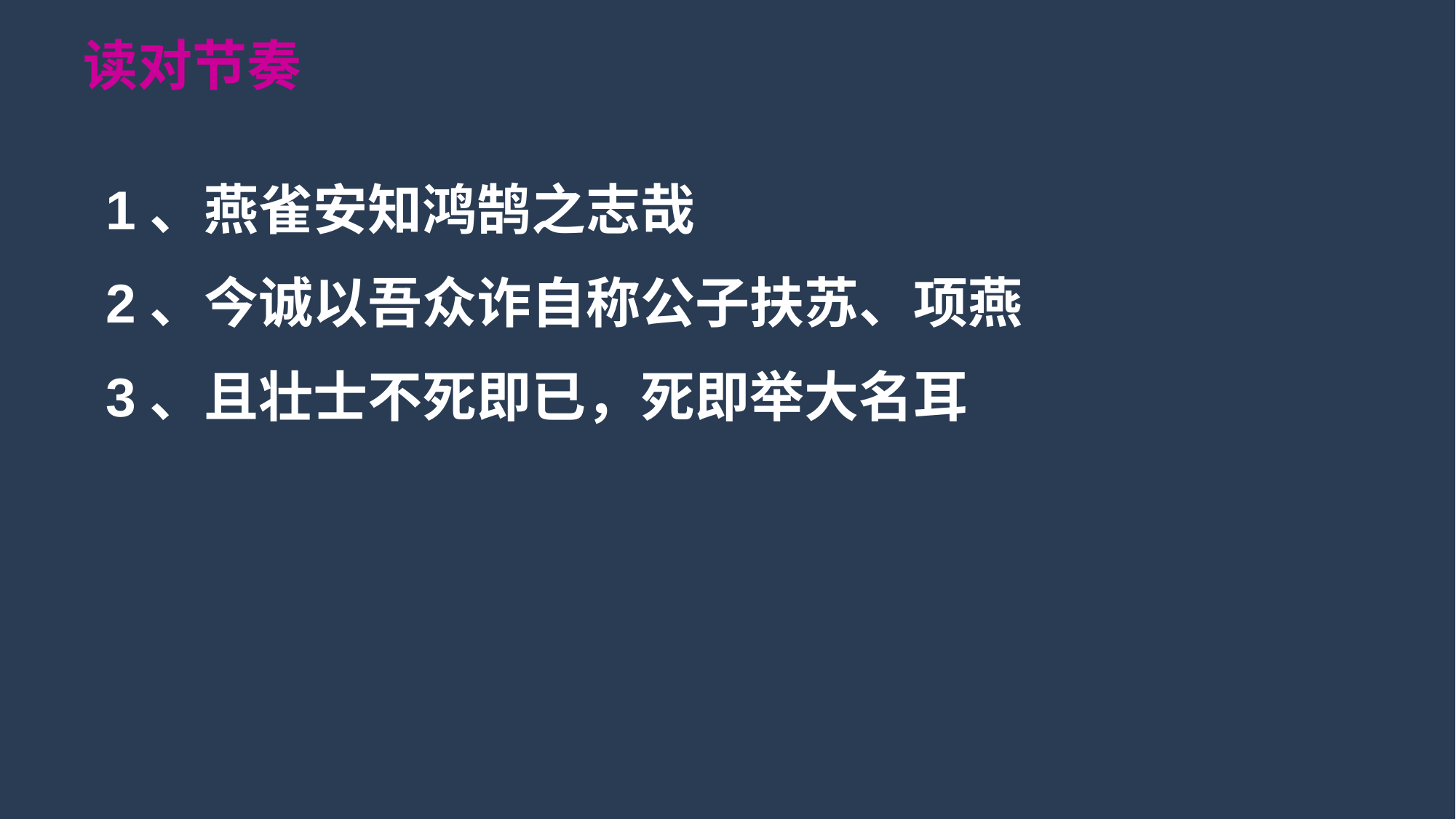

读对节奏
1、燕雀安知鸿鹄之志哉
2、今诚以吾众诈自称公子扶苏、项燕
3、且壮士不死即已，死即举大名耳